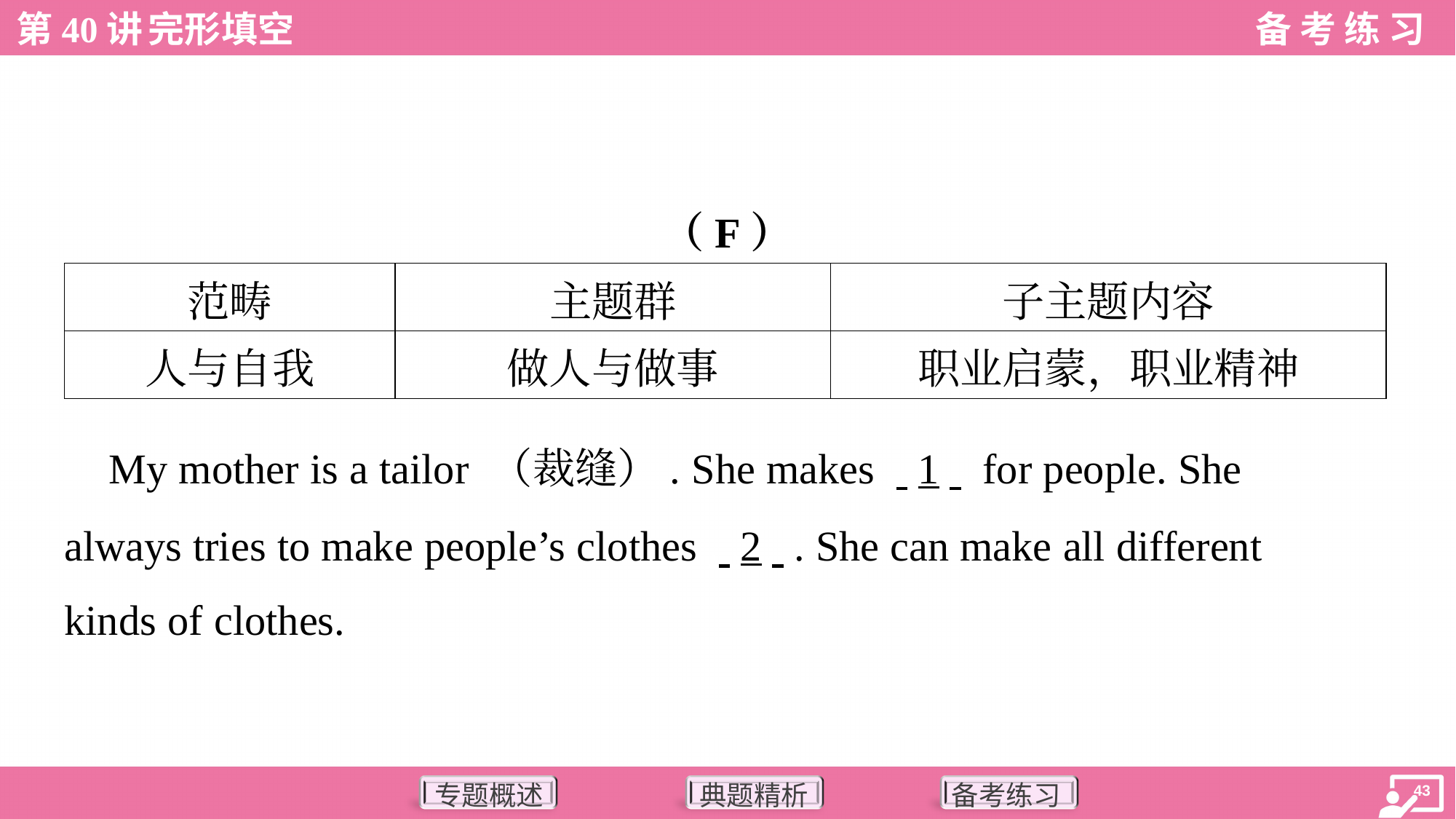

（F）
| 范畴 | 主题群 | 子主题内容 |
| --- | --- | --- |
| 人与自我 | 做人与做事 | 职业启蒙，职业精神 |
    My mother is a tailor （裁缝）. She makes . .1. . for people. She
always tries to make people’s clothes . .2. .. She can make all different
kinds of clothes.